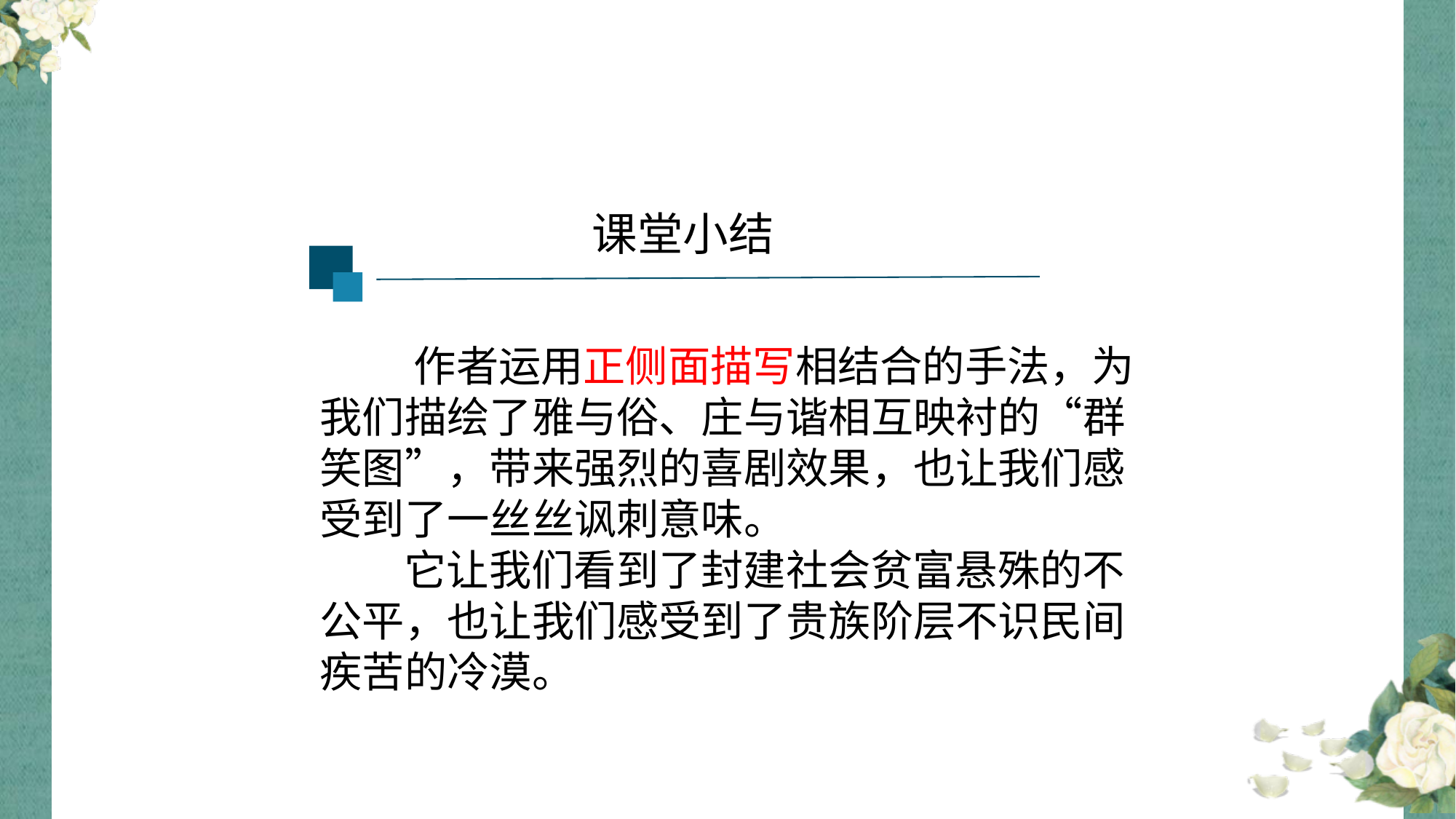

课堂小结

     作者运用正侧面描写相结合的手法，为我们描绘了雅与俗、庄与谐相互映衬的“群笑图”，带来强烈的喜剧效果，也让我们感受到了一丝丝讽刺意味。
    它让我们看到了封建社会贫富悬殊的不公平，也让我们感受到了贵族阶层不识民间疾苦的冷漠。